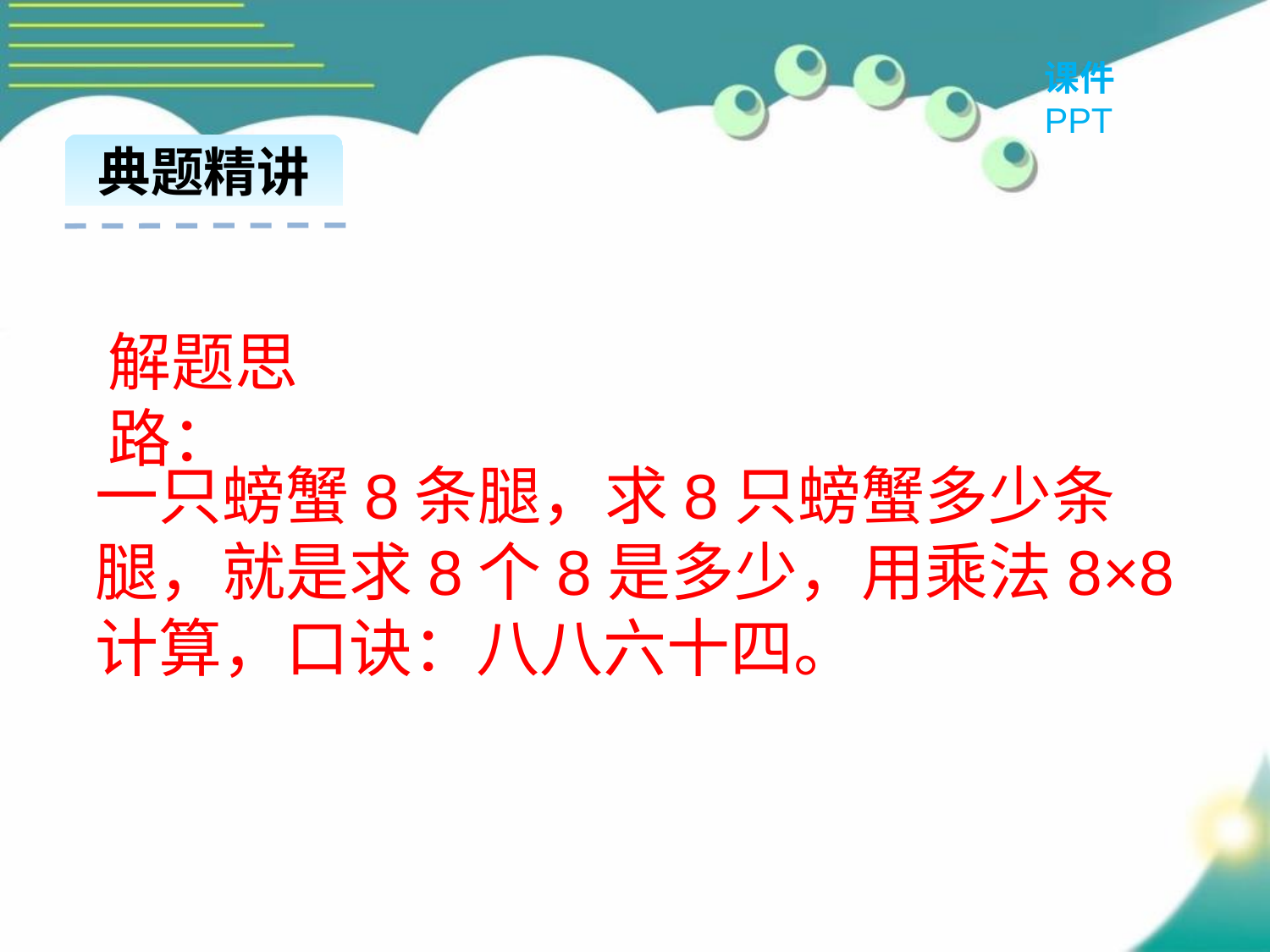

课件PPT
典题精讲

解题思路：
一只螃蟹8条腿，求8只螃蟹多少条腿，就是求8个8是多少，用乘法8×8计算，口诀：八八六十四。